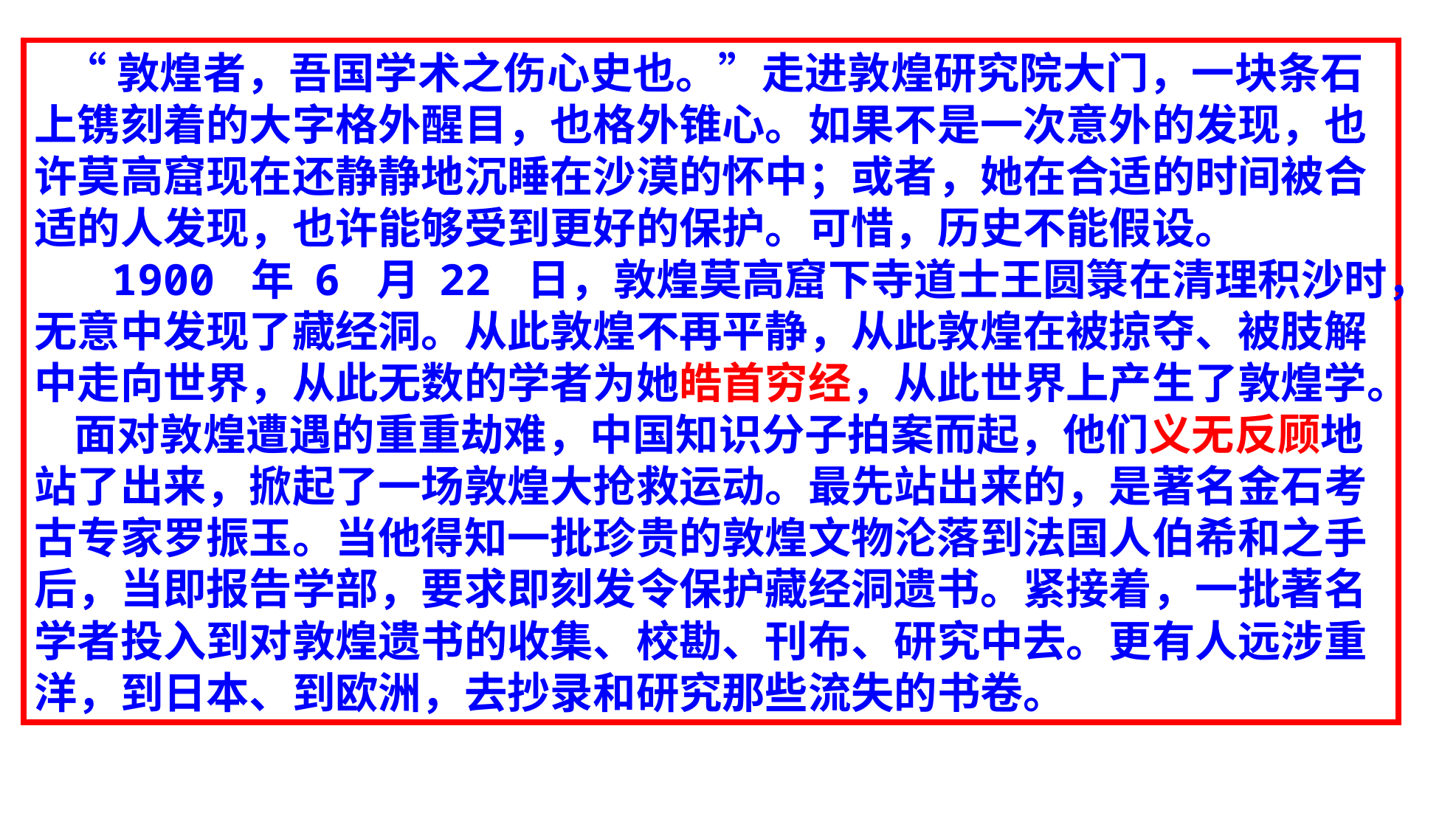

“敦煌者，吾国学术之伤心史也。”走进敦煌研究院大门，一块条石上镌刻着的大字格外醒目，也格外锥心。如果不是一次意外的发现，也许莫高窟现在还静静地沉睡在沙漠的怀中；或者，她在合适的时间被合适的人发现，也许能够受到更好的保护。可惜，历史不能假设。
   1900 年 6 月 22 日，敦煌莫高窟下寺道士王圆箓在清理积沙时，无意中发现了藏经洞。从此敦煌不再平静，从此敦煌在被掠夺、被肢解中走向世界，从此无数的学者为她皓首穷经，从此世界上产生了敦煌学。
   面对敦煌遭遇的重重劫难，中国知识分子拍案而起，他们义无反顾地站了出来，掀起了一场敦煌大抢救运动。最先站出来的，是著名金石考古专家罗振玉。当他得知一批珍贵的敦煌文物沦落到法国人伯希和之手后，当即报告学部，要求即刻发令保护藏经洞遗书。紧接着，一批著名学者投入到对敦煌遗书的收集、校勘、刊布、研究中去。更有人远涉重洋，到日本、到欧洲，去抄录和研究那些流失的书卷。